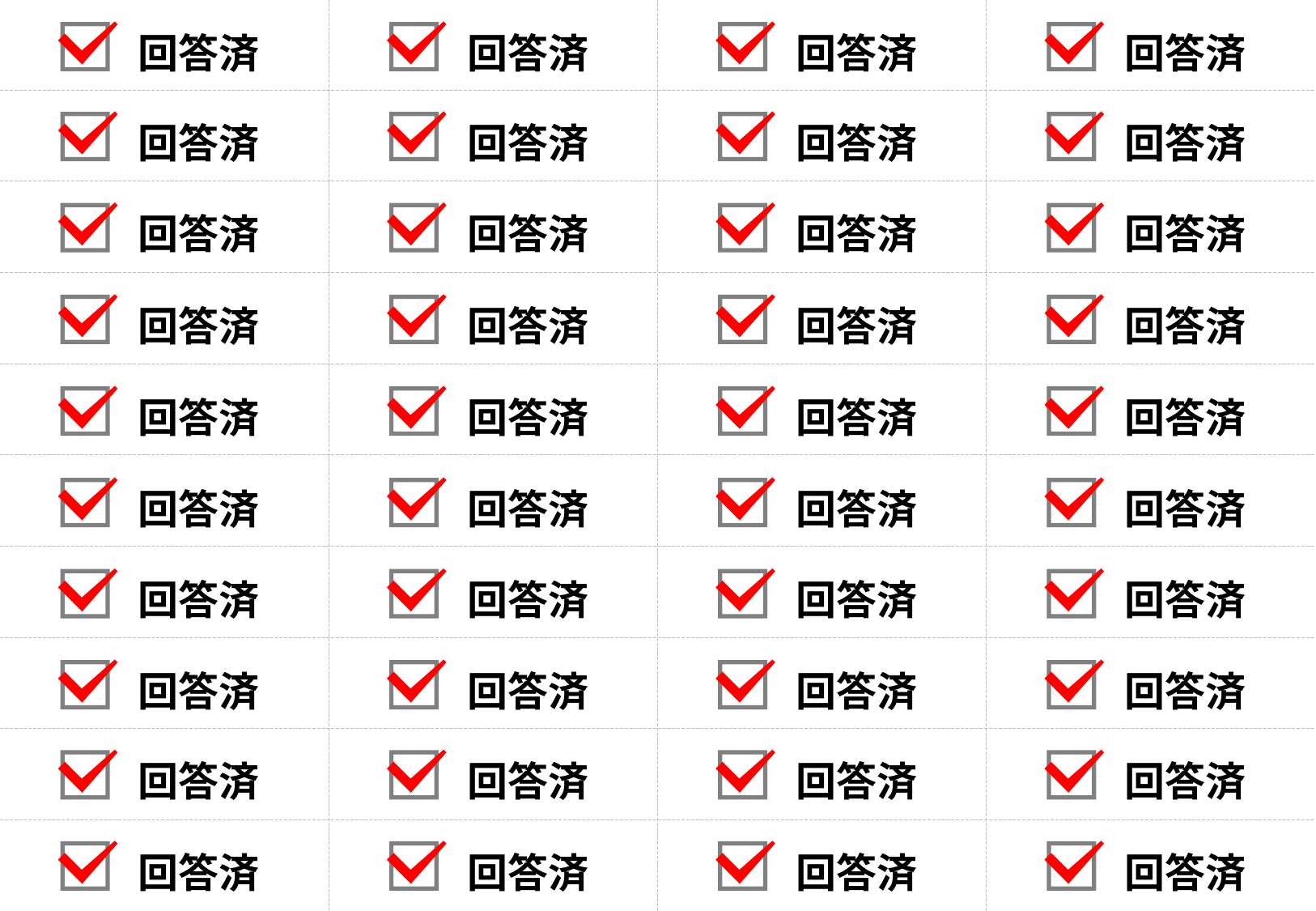

回答済
回答済
回答済
回答済

回答済
回答済
回答済
回答済

回答済
回答済
回答済
回答済

回答済
回答済
回答済
回答済

回答済
回答済
回答済
回答済

回答済
回答済
回答済
回答済

回答済
回答済
回答済
回答済

回答済
回答済
回答済
回答済

回答済
回答済
回答済
回答済

回答済
回答済
回答済
回答済